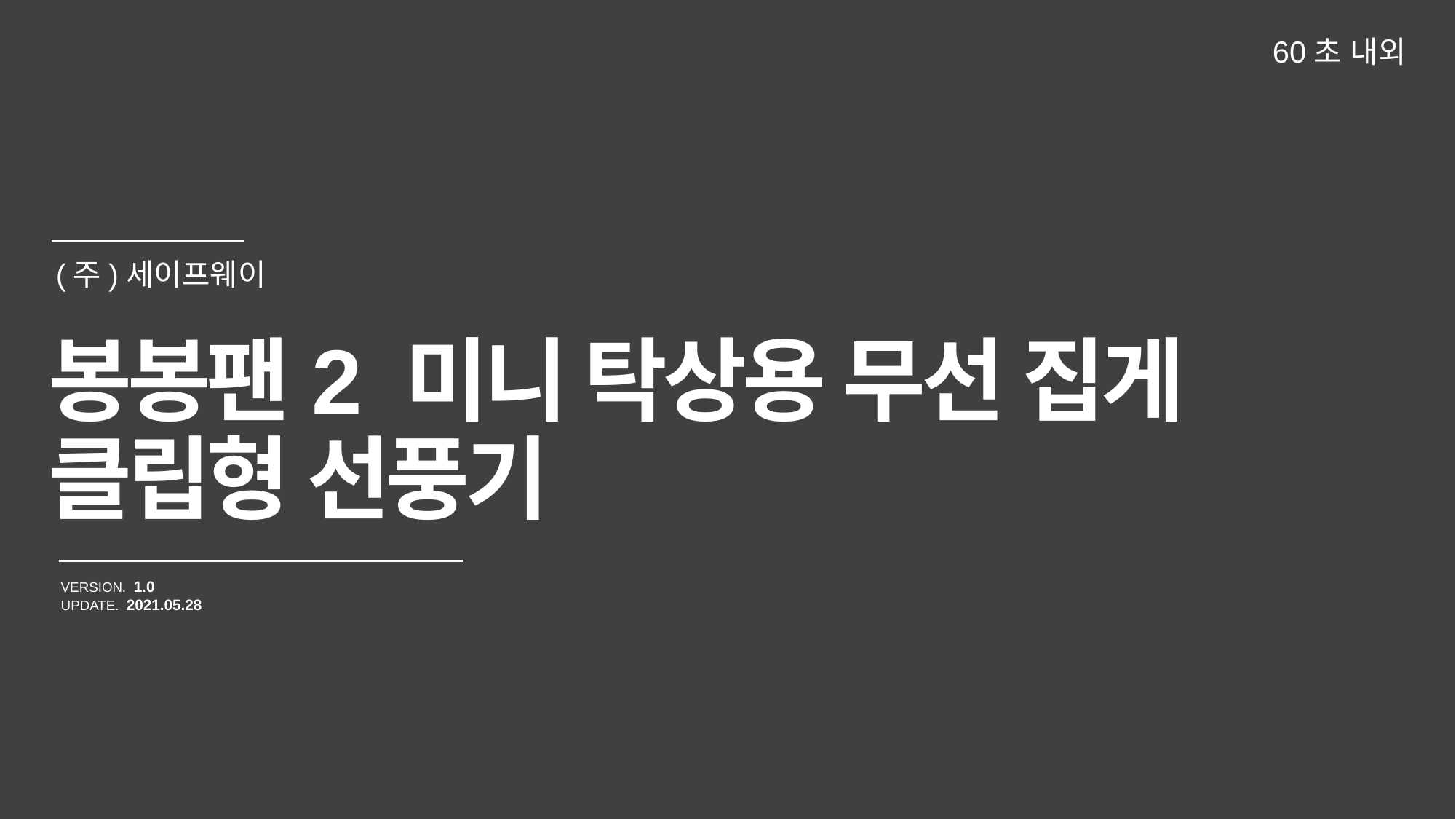

60초 내외
봉봉팬2 미니 탁상용 무선 집게 클립형 선풍기

VERSION.  1.0
UPDATE.  2021.05.28
(주)세이프웨이